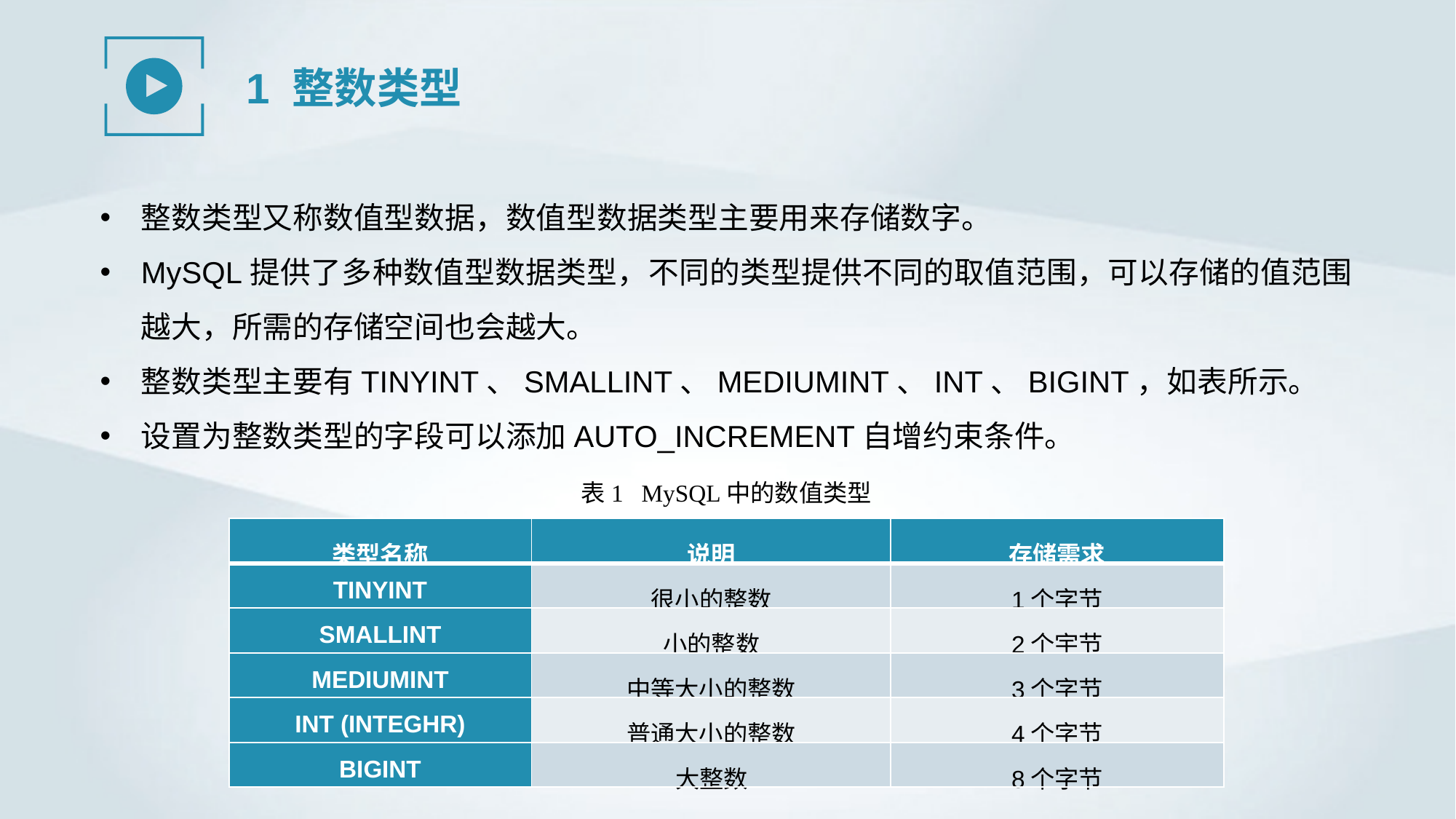

1 整数类型
整数类型又称数值型数据，数值型数据类型主要用来存储数字。
MySQL提供了多种数值型数据类型，不同的类型提供不同的取值范围，可以存储的值范围越大，所需的存储空间也会越大。
整数类型主要有TINYINT、SMALLINT、MEDIUMINT、INT、BIGINT，如表所示。
设置为整数类型的字段可以添加AUTO_INCREMENT自增约束条件。

表1   MySQL中的数值类型
| 类型名称 | 说明 | 存储需求 |
| --- | --- | --- |
| TINYINT | 很小的整数 | 1个字节 |
| SMALLINT | 小的整数 | 2个宇节 |
| MEDIUMINT | 中等大小的整数 | 3个字节 |
| INT (INTEGHR) | 普通大小的整数 | 4个字节 |
| BIGINT | 大整数 | 8个字节 |